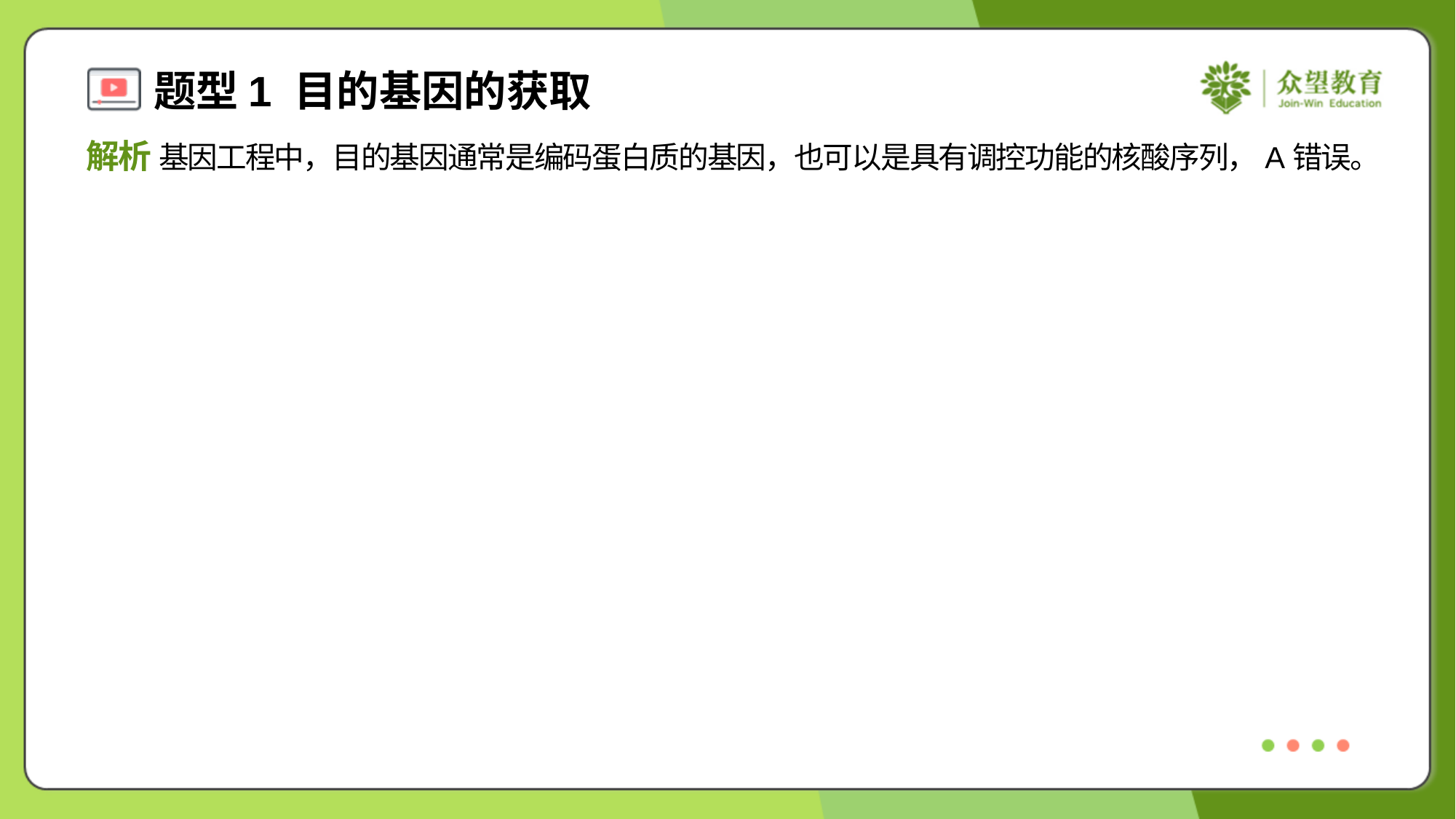

解析 基因工程中，目的基因通常是编码蛋白质的基因，也可以是具有调控功能的核酸序列，A错误。